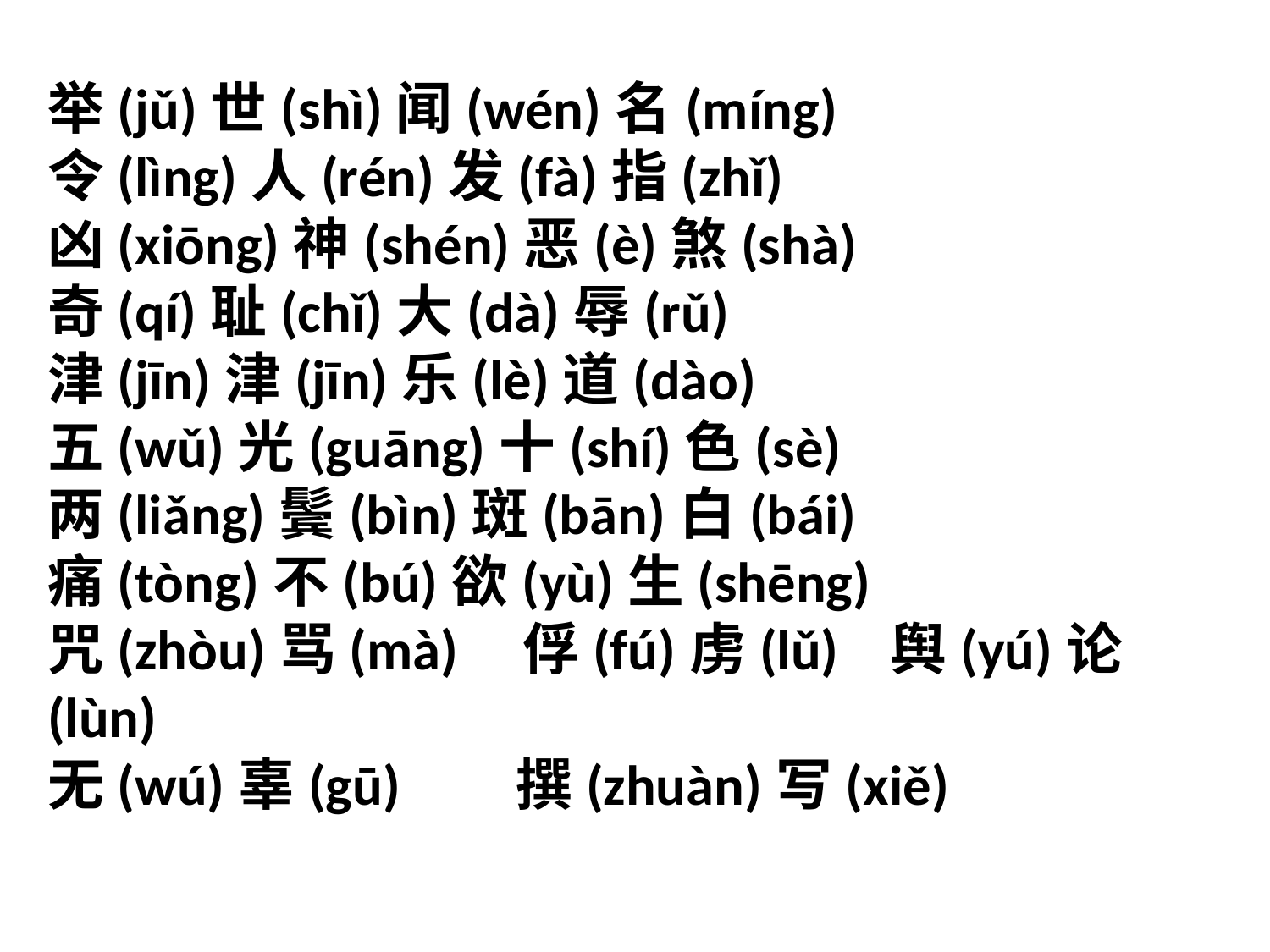

举(jǔ)世(shì)闻(wén)名(míng)
令(lìng)人(rén)发(fà)指(zhǐ)
凶(xiōng)神(shén)恶(è)煞(shà)
奇(qí)耻(chǐ)大(dà)辱(rǔ)
津(jīn)津(jīn)乐(lè)道(dào)
五(wǔ)光(guāng)十(shí)色(sè)
两(liǎng)鬓(bìn)斑(bān)白(bái)
痛(tòng)不(bú)欲(yù)生(shēng)
咒(zhòu)骂(mà)    俘(fú)虏(lǔ)   舆(yú)论(lùn)
无(wú)辜(gū)        撰(zhuàn)写(xiě)